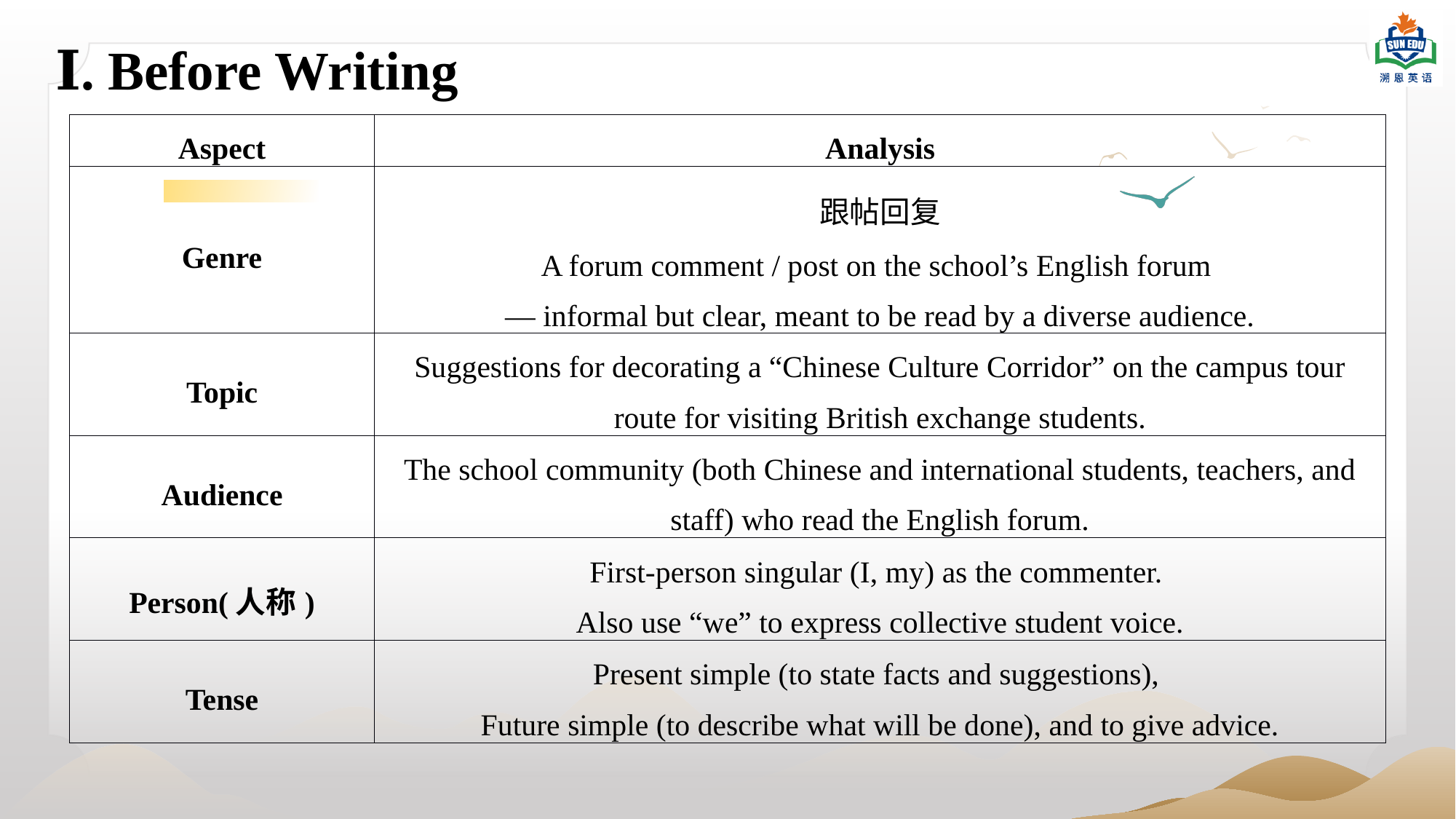

Ⅰ. Before Writing
| Aspect | Analysis |
| --- | --- |
| Genre | 跟帖回复 A forum comment / post on the school’s English forum — informal but clear, meant to be read by a diverse audience. |
| Topic | Suggestions for decorating a “Chinese Culture Corridor” on the campus tour route for visiting British exchange students. |
| Audience | The school community (both Chinese and international students, teachers, and staff) who read the English forum. |
| Person(人称) | First-person singular (I, my) as the commenter. Also use “we” to express collective student voice. |
| Tense | Present simple (to state facts and suggestions), Future simple (to describe what will be done), and to give advice. |